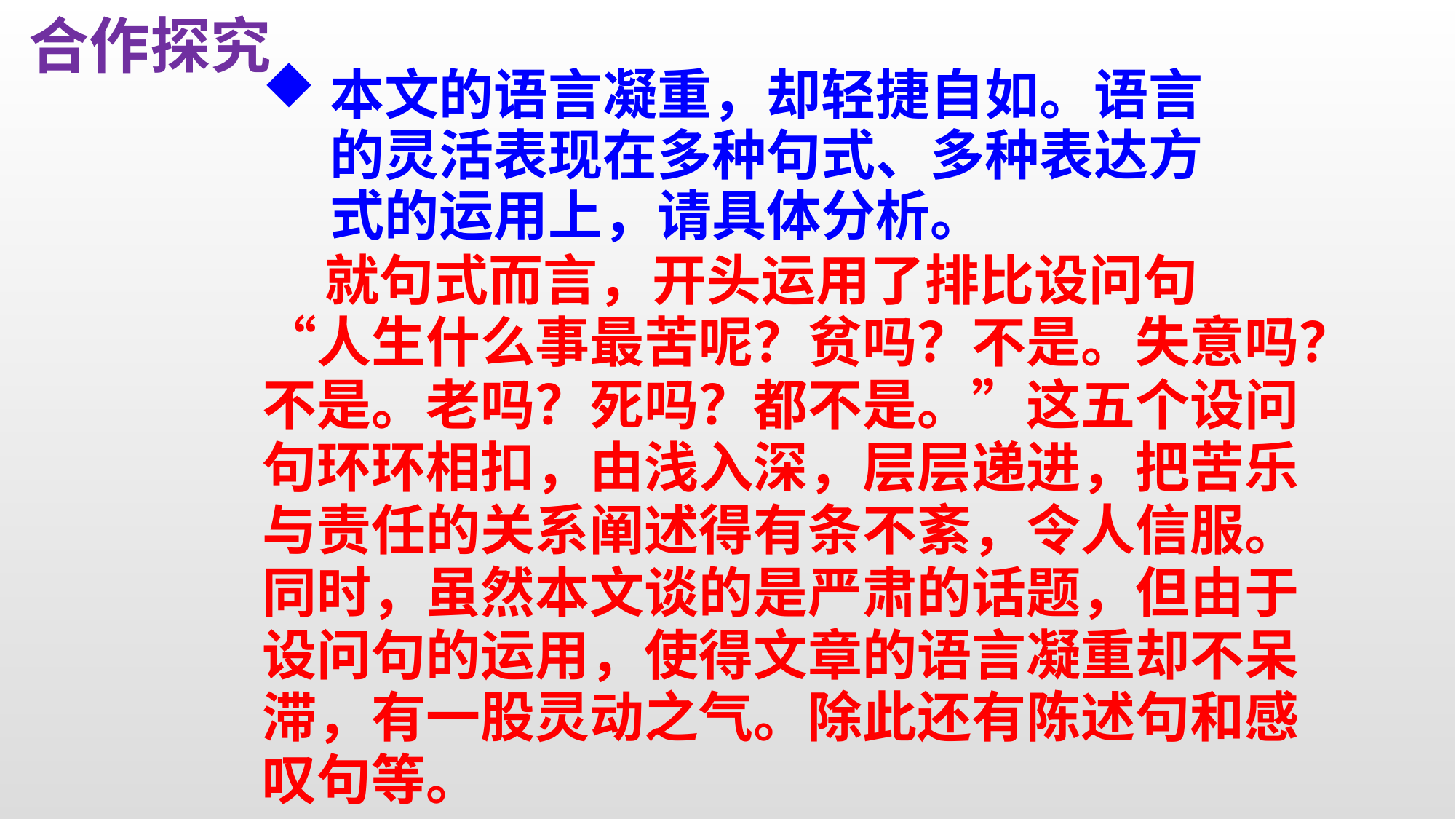

合作探究
本文的语言凝重，却轻捷自如。语言的灵活表现在多种句式、多种表达方式的运用上，请具体分析。
    就句式而言，开头运用了排比设问句“人生什么事最苦呢？贫吗？不是。失意吗？不是。老吗？死吗？都不是。”这五个设问句环环相扣，由浅入深，层层递进，把苦乐与责任的关系阐述得有条不紊，令人信服。同时，虽然本文谈的是严肃的话题，但由于设问句的运用，使得文章的语言凝重却不呆滞，有一股灵动之气。除此还有陈述句和感叹句等。